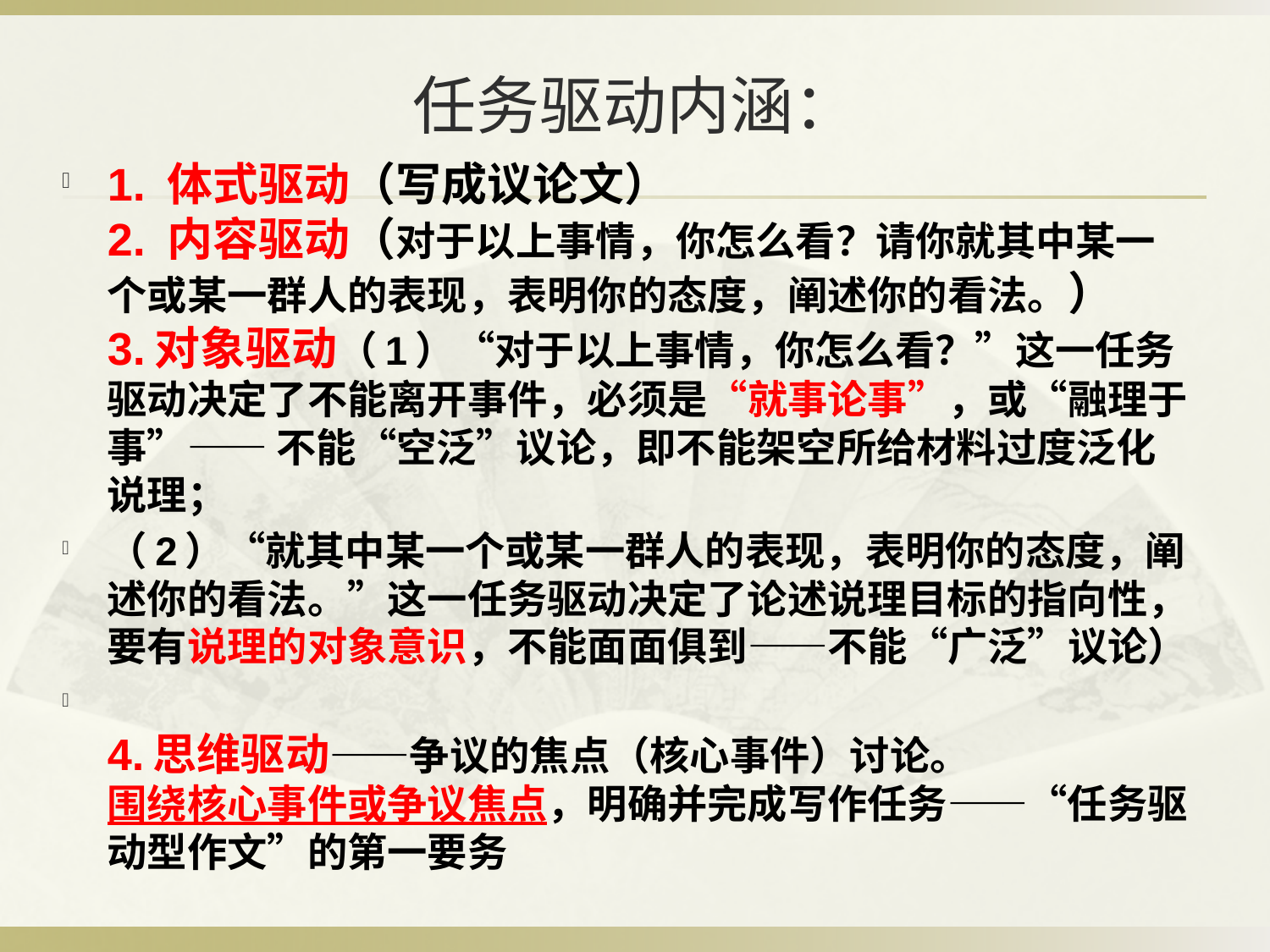

# 任务驱动内涵：
1. 体式驱动（写成议论文）
2. 内容驱动（对于以上事情，你怎么看？请你就其中某一个或某一群人的表现，表明你的态度，阐述你的看法。）
3.对象驱动（1）“对于以上事情，你怎么看？”这一任务驱动决定了不能离开事件，必须是“就事论事”，或“融理于事”—— 不能“空泛”议论，即不能架空所给材料过度泛化说理；
（2）“就其中某一个或某一群人的表现，表明你的态度，阐述你的看法。”这一任务驱动决定了论述说理目标的指向性，要有说理的对象意识，不能面面俱到——不能“广泛”议论）
4.思维驱动——争议的焦点（核心事件）讨论。
围绕核心事件或争议焦点，明确并完成写作任务——“任务驱动型作文”的第一要务